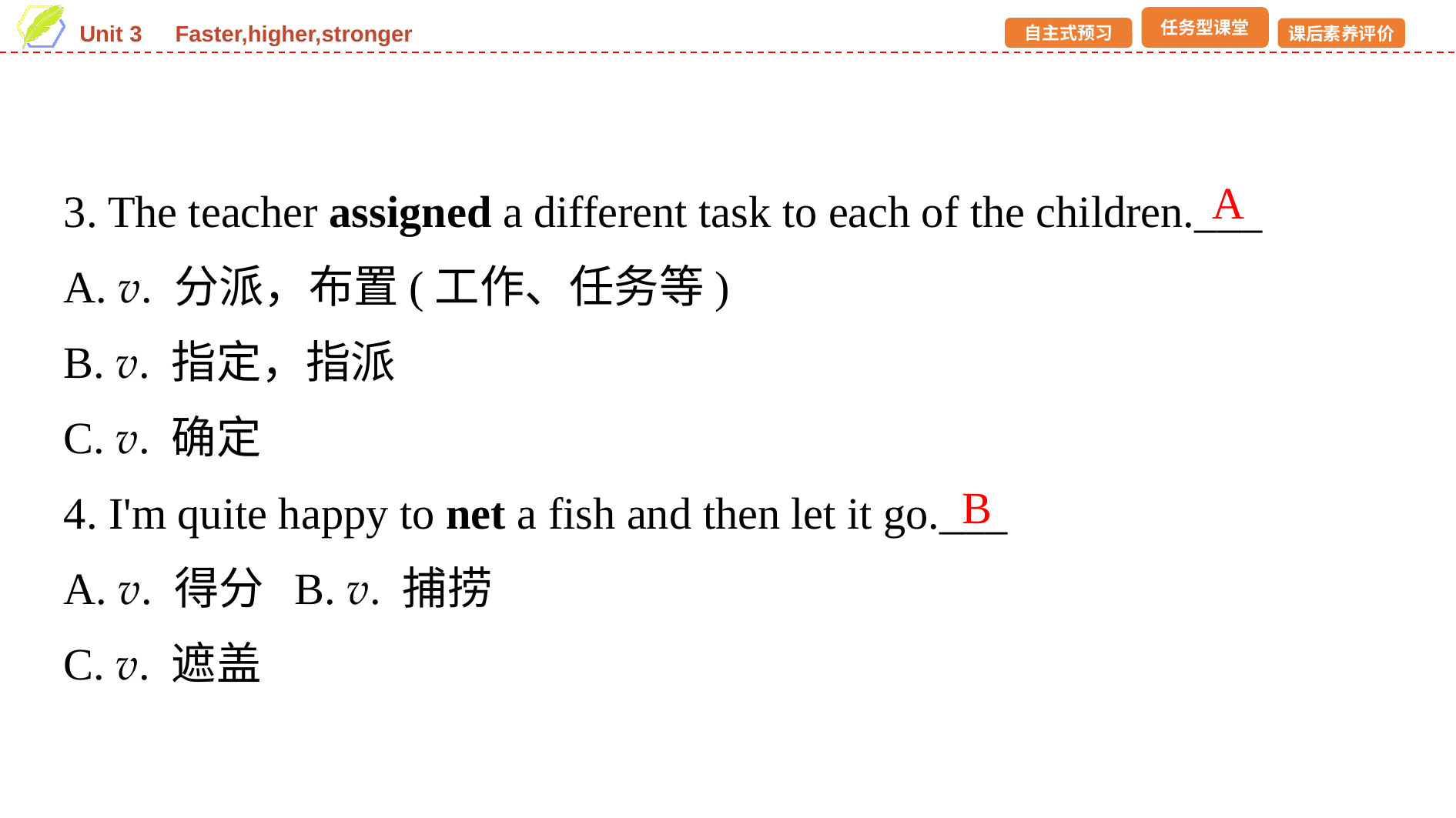

3. The teacher assigned a different task to each of the children.___
A. v. 分派，布置(工作、任务等)
B. v. 指定，指派
C. v. 确定
4. I'm quite happy to net a fish and then let it go.___
A. v. 得分	B. v. 捕捞
C. v. 遮盖
A
B